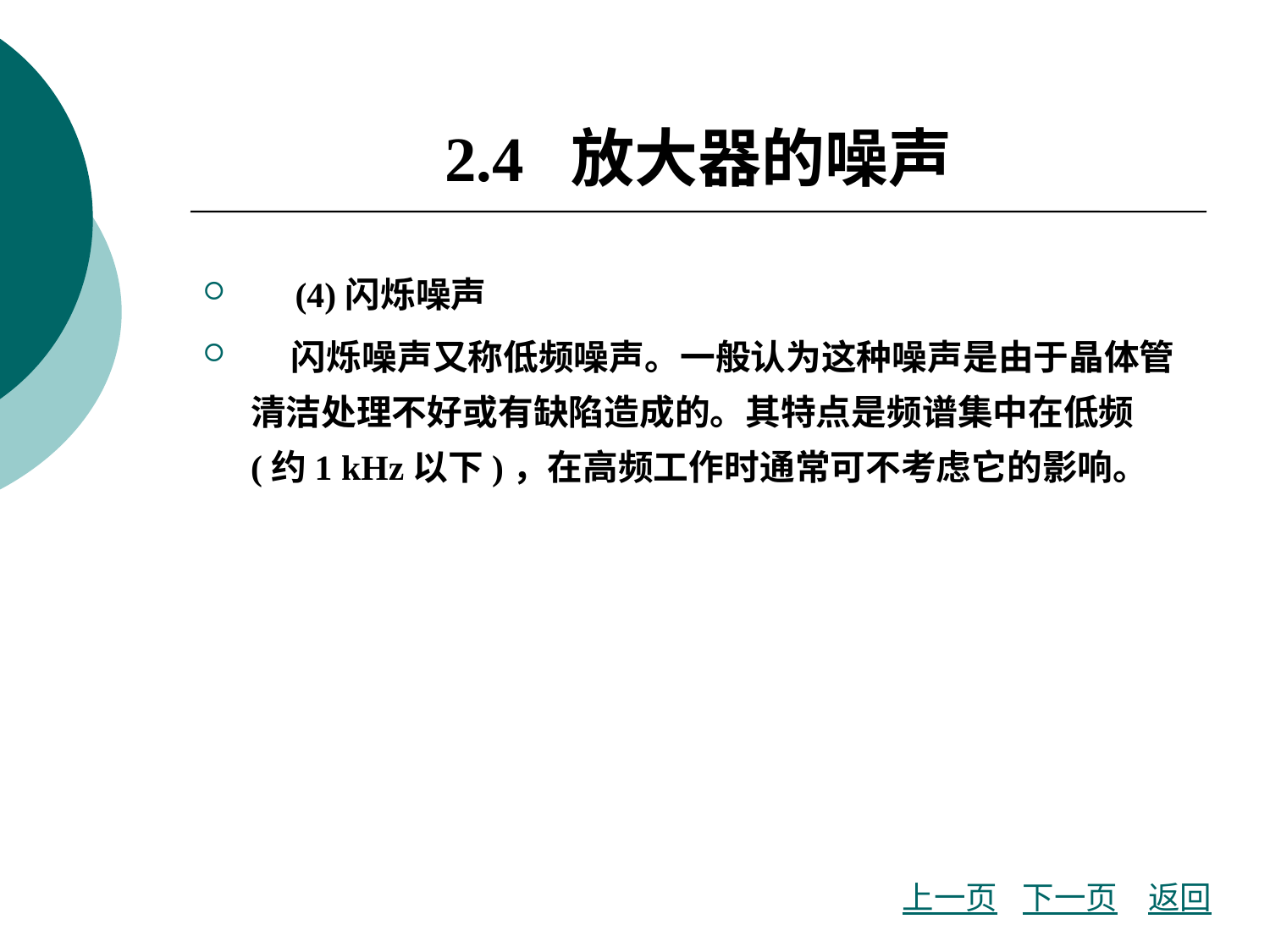

# 2.4  放大器的噪声
     (4)闪烁噪声
    闪烁噪声又称低频噪声。一般认为这种噪声是由于晶体管清洁处理不好或有缺陷造成的。其特点是频谱集中在低频(约1 kHz以下)，在高频工作时通常可不考虑它的影响。
上一页
下一页
返回